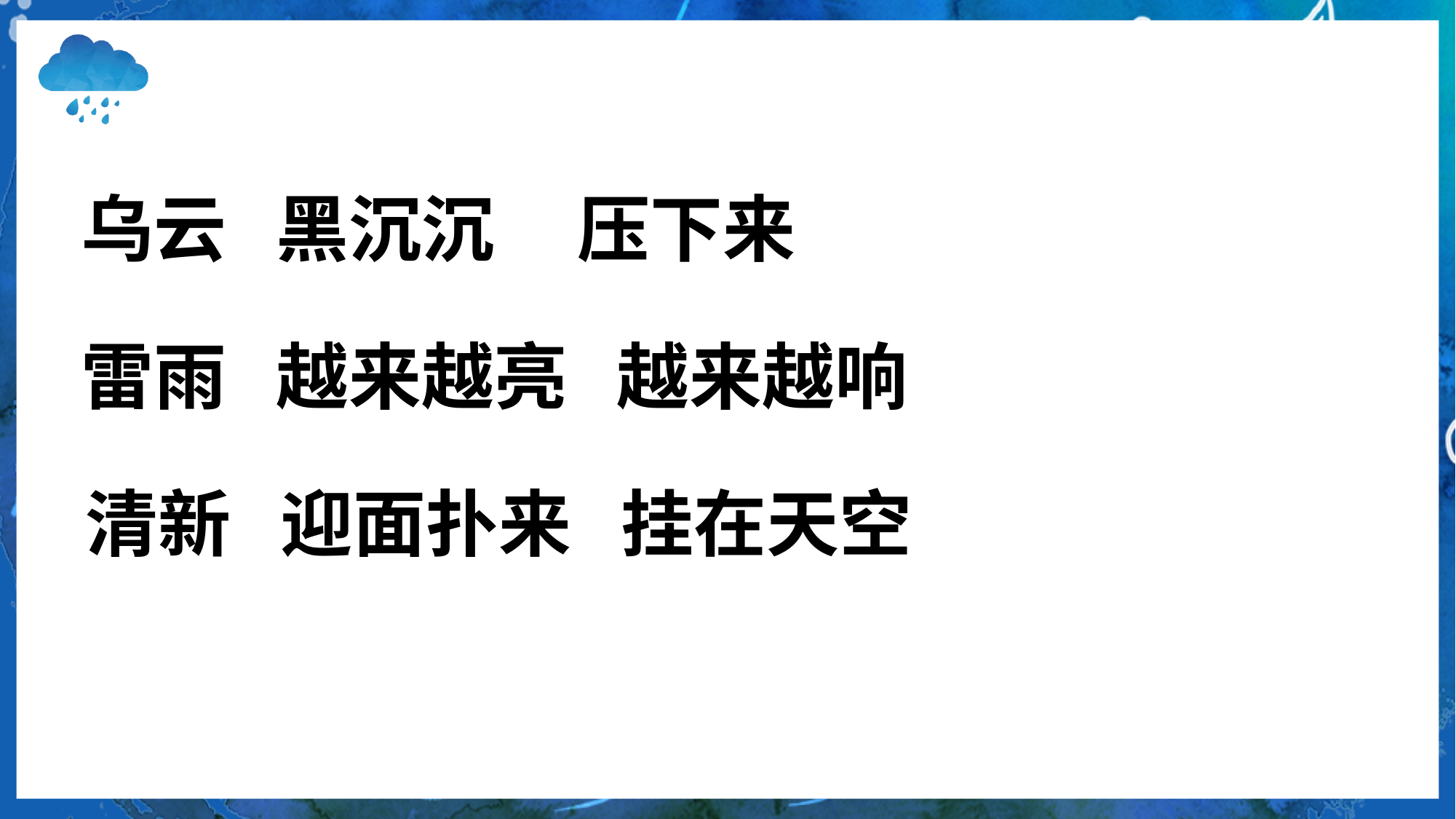

乌云   黑沉沉     压下来
雷雨   越来越亮   越来越响
清新   迎面扑来   挂在天空